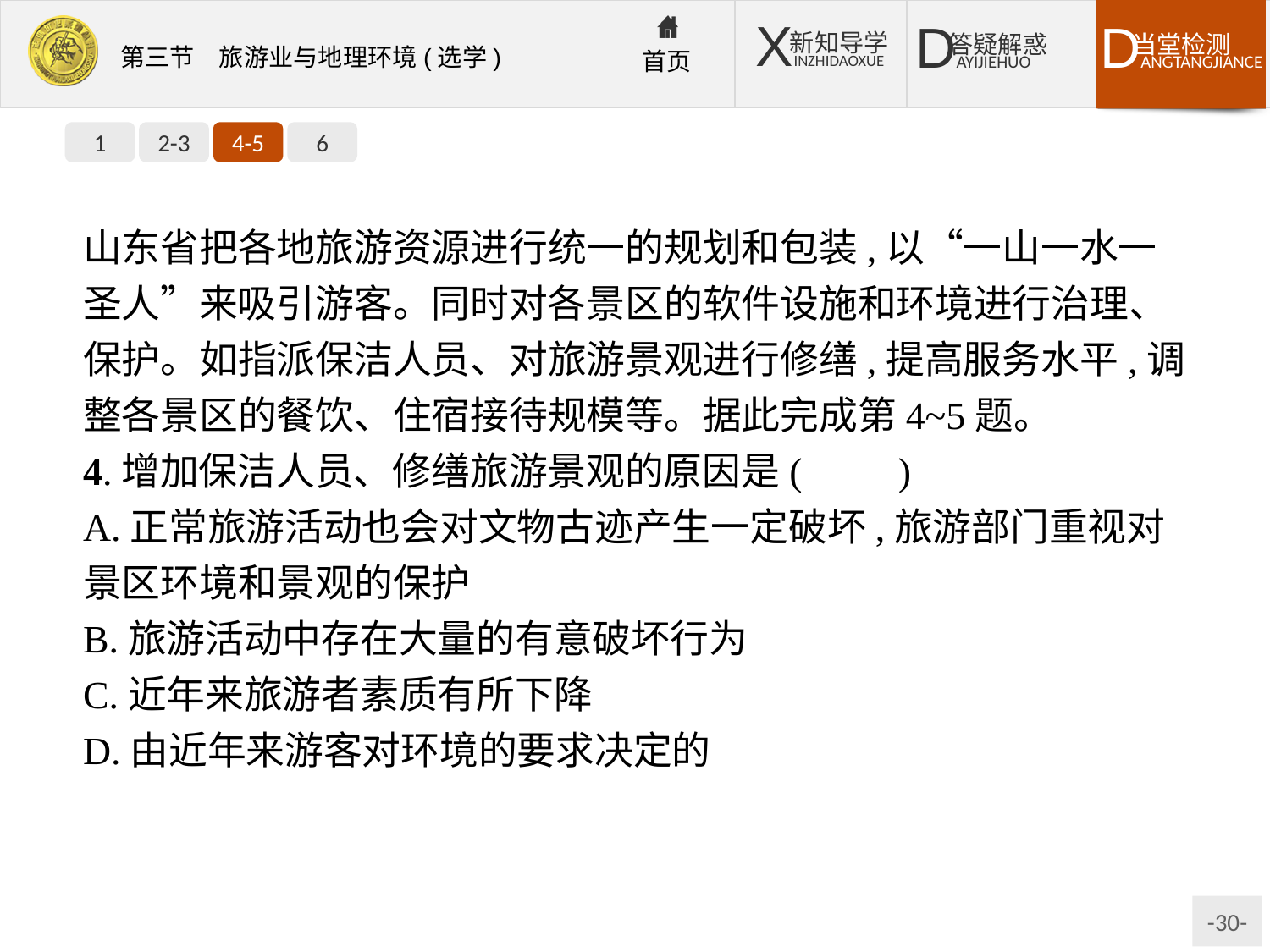

1
2-3
4-5
6
山东省把各地旅游资源进行统一的规划和包装,以“一山一水一圣人”来吸引游客。同时对各景区的软件设施和环境进行治理、保护。如指派保洁人员、对旅游景观进行修缮,提高服务水平,调整各景区的餐饮、住宿接待规模等。据此完成第4~5题。
4.增加保洁人员、修缮旅游景观的原因是(　　)
A.正常旅游活动也会对文物古迹产生一定破坏,旅游部门重视对景区环境和景观的保护
B.旅游活动中存在大量的有意破坏行为
C.近年来旅游者素质有所下降
D.由近年来游客对环境的要求决定的